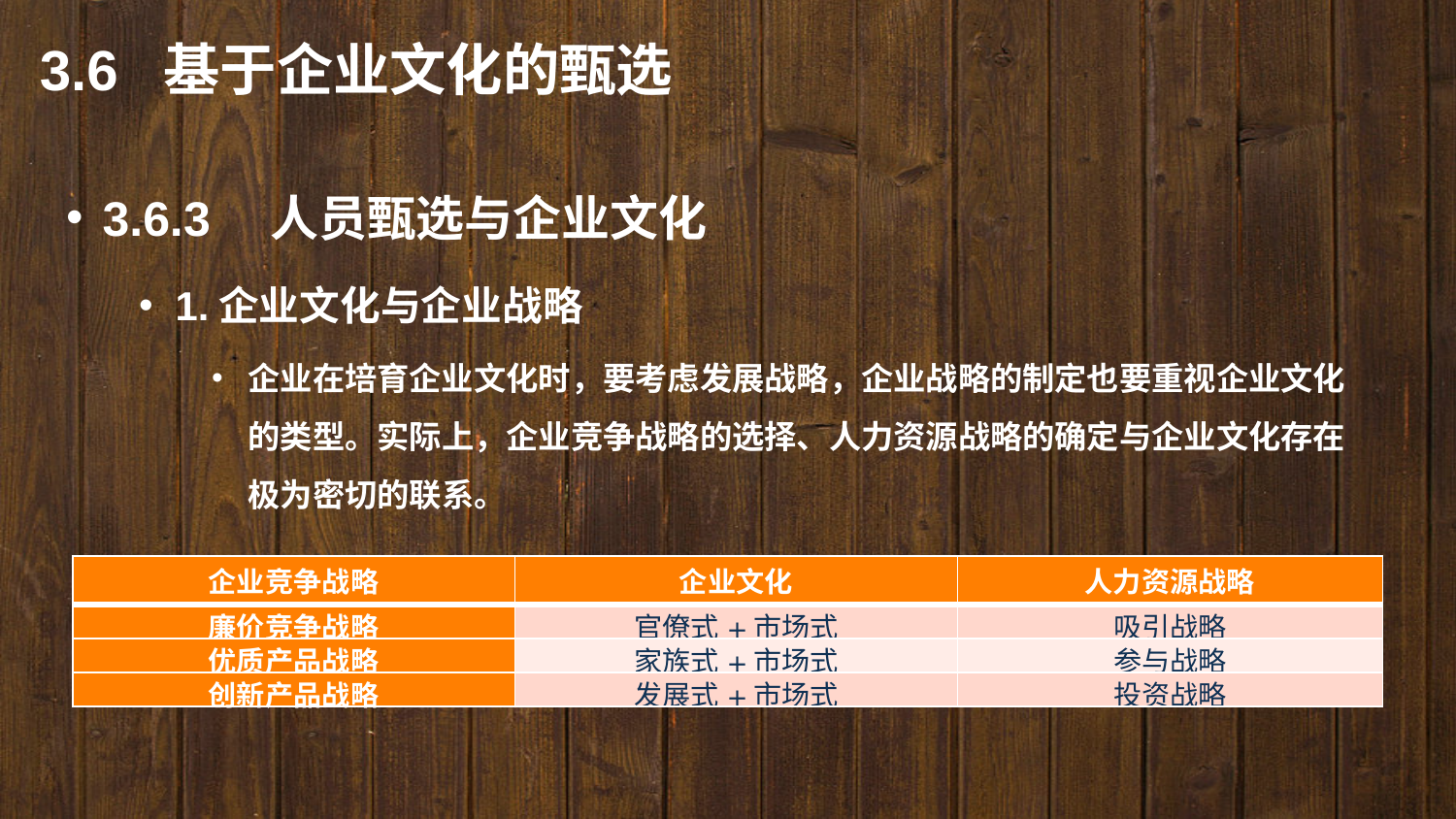

3.6  基于企业文化的甄选
3.6.3　人员甄选与企业文化
1.企业文化与企业战略
企业在培育企业文化时，要考虑发展战略，企业战略的制定也要重视企业文化的类型。实际上，企业竞争战略的选择、人力资源战略的确定与企业文化存在极为密切的联系。
| 企业竞争战略 | 企业文化 | 人力资源战略 |
| --- | --- | --- |
| 廉价竞争战略 | 官僚式+市场式 | 吸引战略 |
| 优质产品战略 | 家族式+市场式 | 参与战略 |
| 创新产品战略 | 发展式+市场式 | 投资战略 |